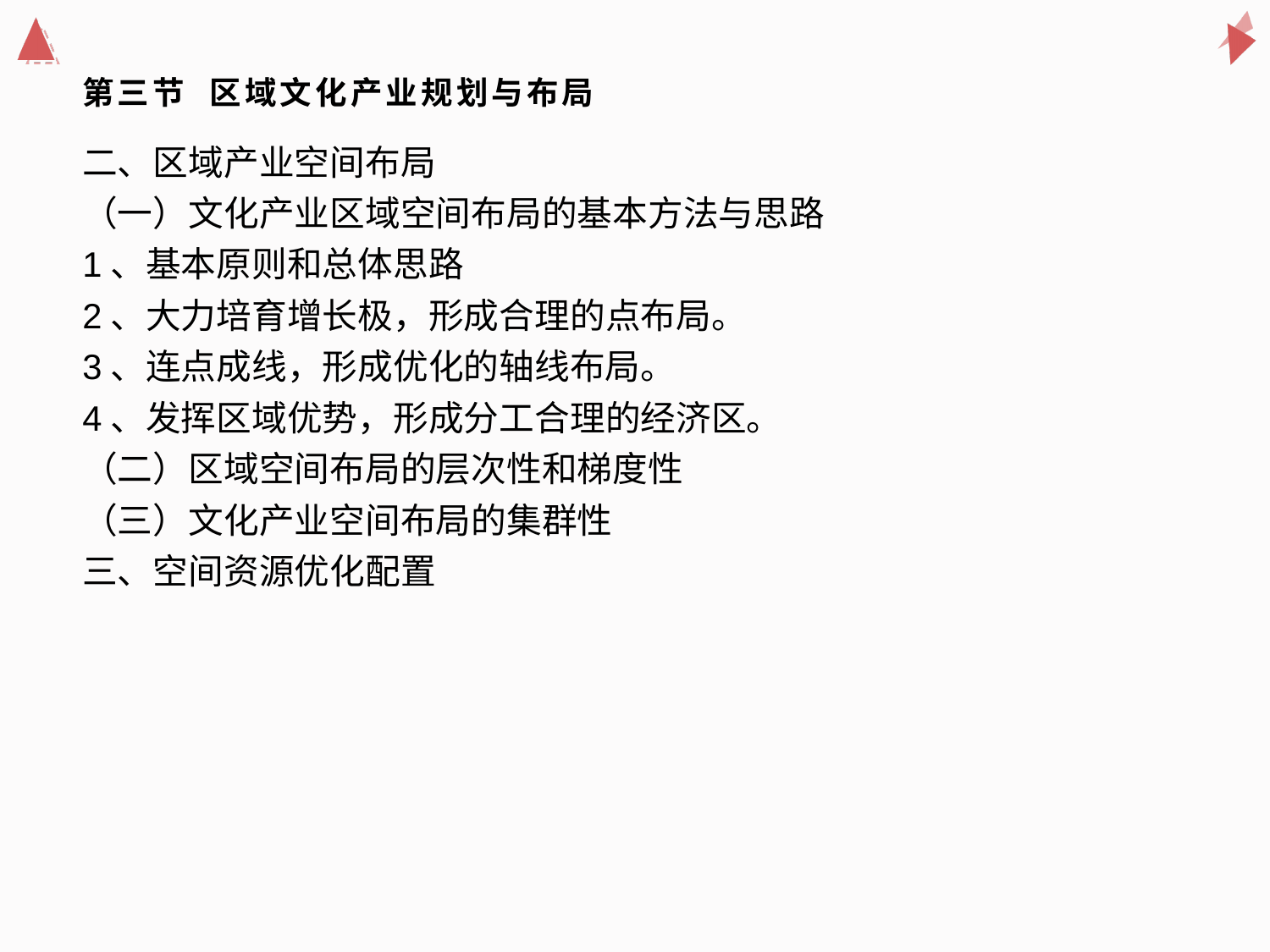

二、区域产业空间布局
（一）文化产业区域空间布局的基本方法与思路
1、基本原则和总体思路
2、大力培育增长极，形成合理的点布局。
3、连点成线，形成优化的轴线布局。
4、发挥区域优势，形成分工合理的经济区。
（二）区域空间布局的层次性和梯度性
（三）文化产业空间布局的集群性
三、空间资源优化配置
# 第三节  区域文化产业规划与布局